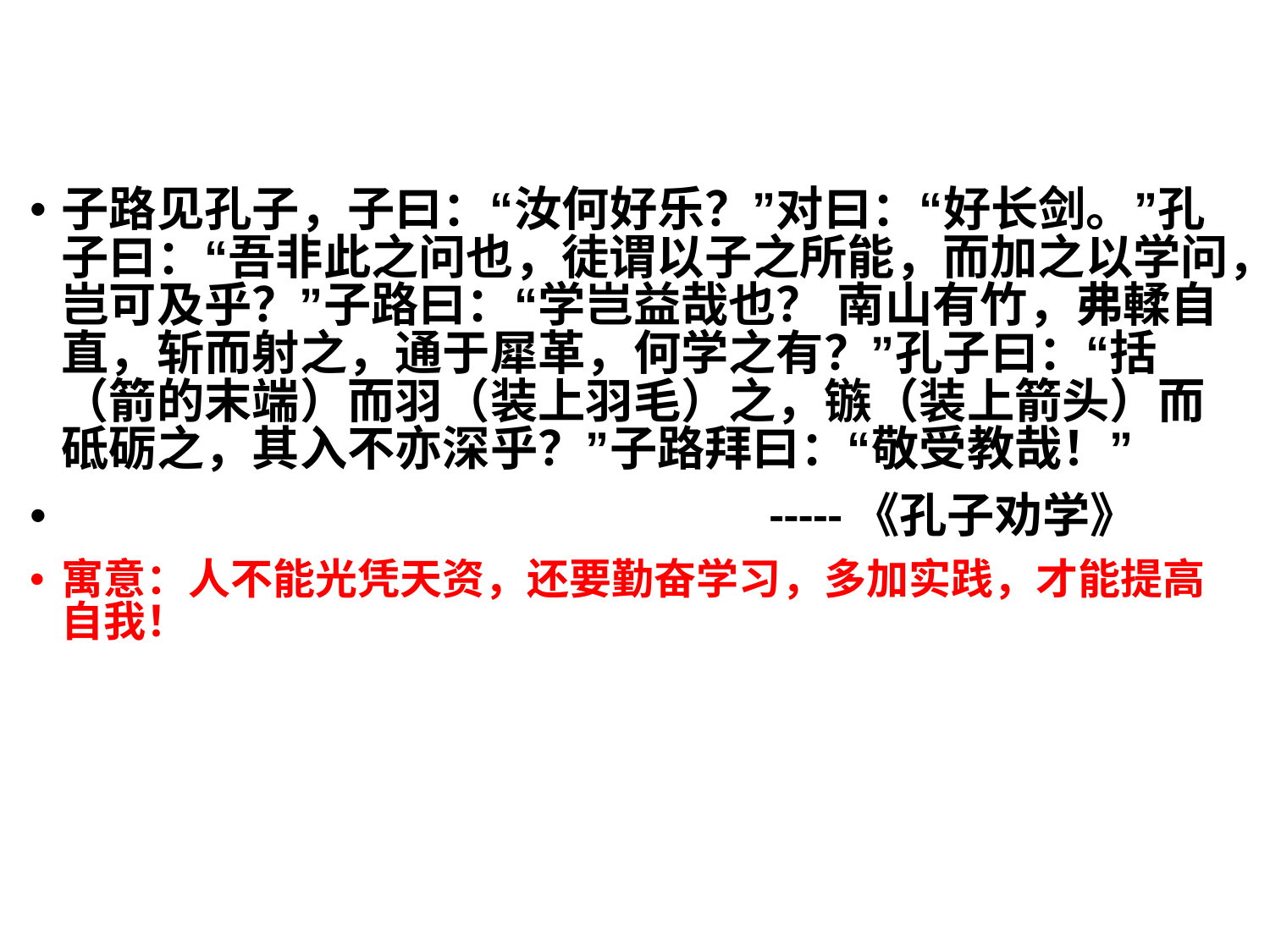

子路见孔子，子曰：“汝何好乐？”对曰：“好长剑。”孔子曰：“吾非此之问也，徒谓以子之所能，而加之以学问，岂可及乎？”子路曰：“学岂益哉也？ 南山有竹，弗輮自直，斩而射之，通于犀革，何学之有？”孔子曰：“括（箭的末端）而羽（装上羽毛）之，镞（装上箭头）而砥砺之，其入不亦深乎？”子路拜曰：“敬受教哉！”
                                                                  -----《孔子劝学》
寓意：人不能光凭天资，还要勤奋学习，多加实践，才能提高自我！